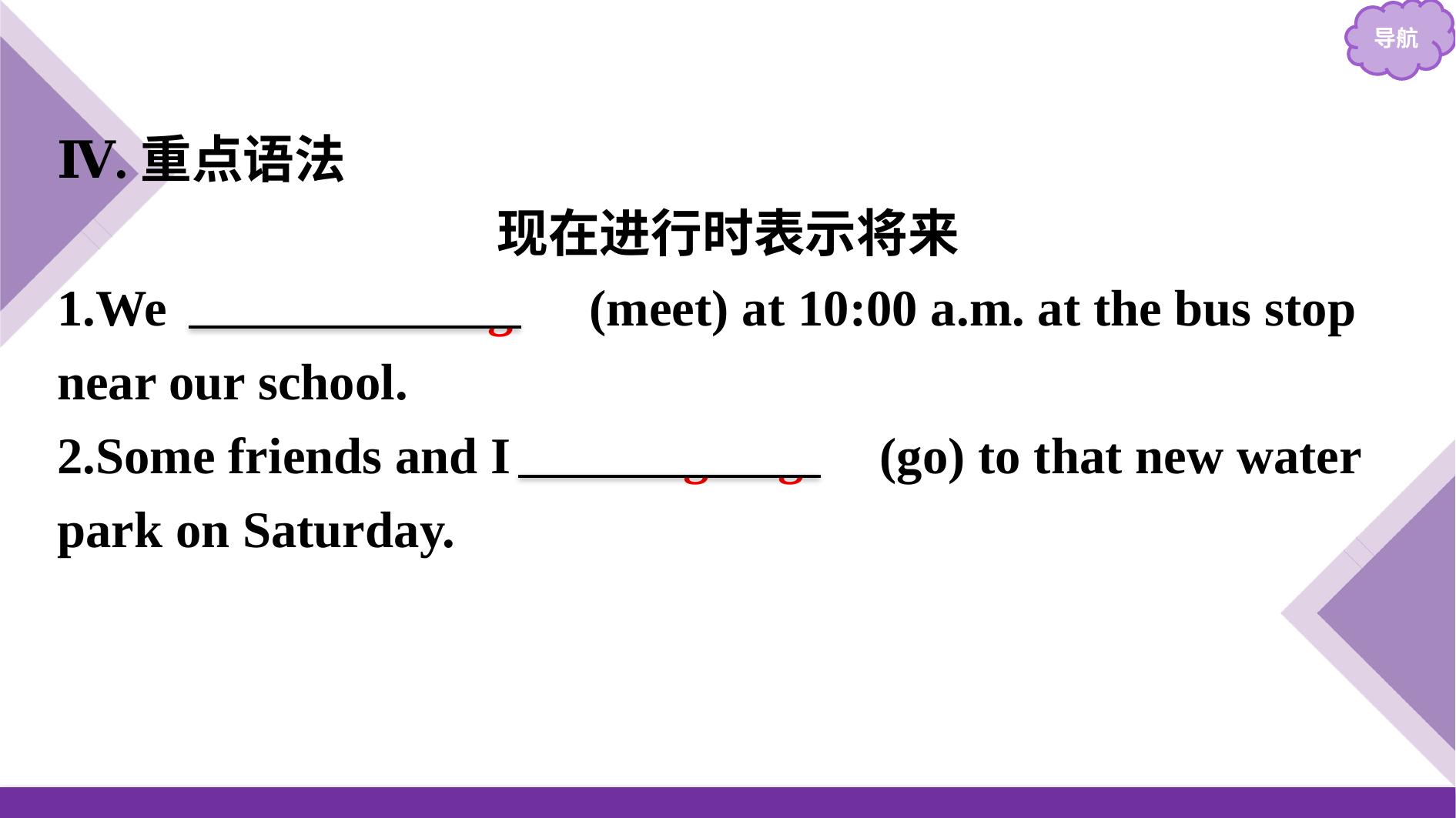

Ⅳ.重点语法
现在进行时表示将来
1.We 　are meeting　(meet) at 10:00 a.m. at the bus stop near our school.
2.Some friends and I 　are going　(go) to that new water park on Saturday.